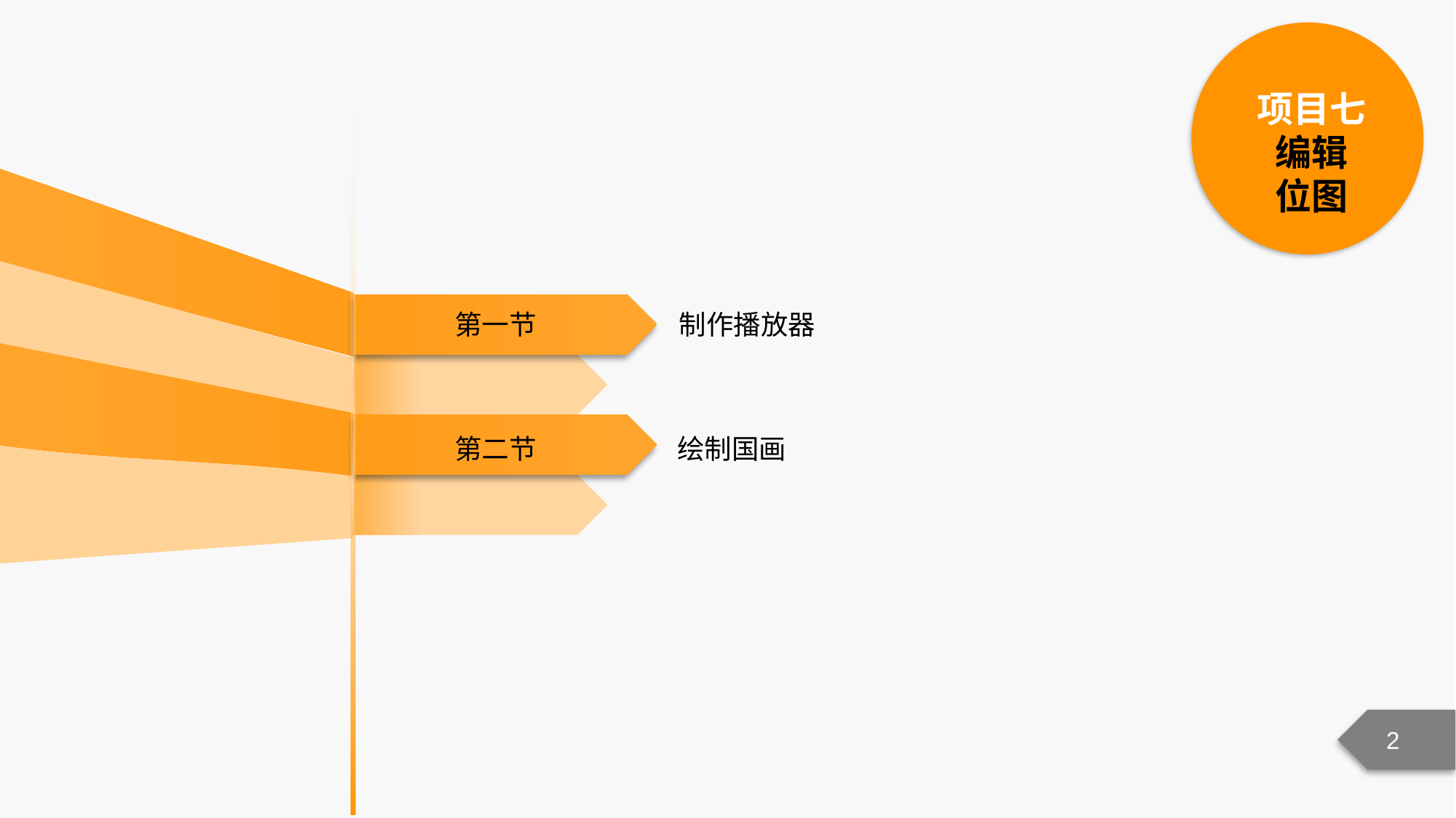

项目七
编辑
位图
第一节
制作播放器
第二节
绘制国画